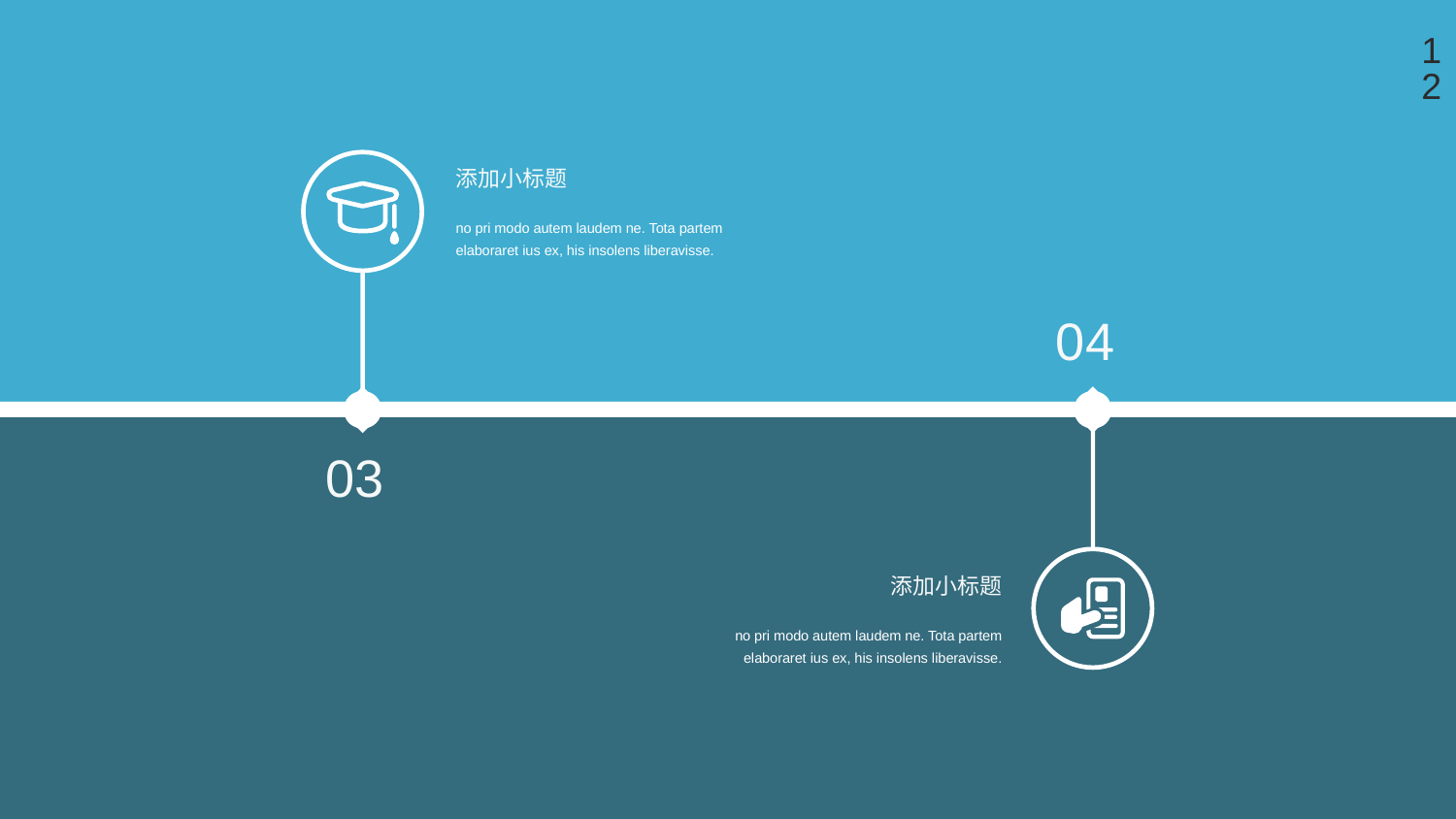

12

添加小标题
no pri modo autem laudem ne. Tota partem elaboraret ius ex, his insolens liberavisse.

04

03

添加小标题
no pri modo autem laudem ne. Tota partem elaboraret ius ex, his insolens liberavisse.